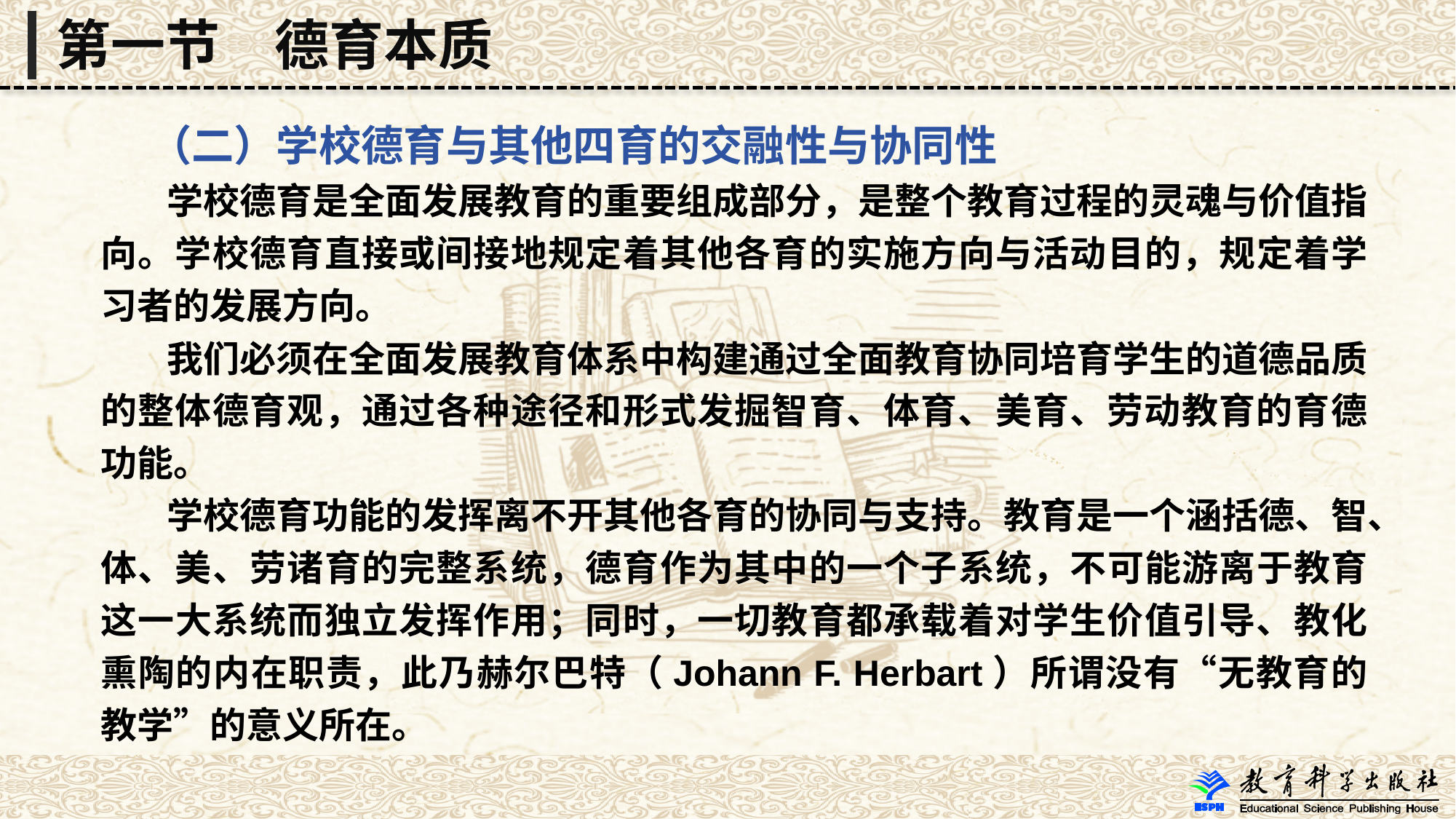

第一节　德育本质
    （二）学校德育与其他四育的交融性与协同性
       学校德育是全面发展教育的重要组成部分，是整个教育过程的灵魂与价值指向。学校德育直接或间接地规定着其他各育的实施方向与活动目的，规定着学习者的发展方向。
       我们必须在全面发展教育体系中构建通过全面教育协同培育学生的道德品质的整体德育观，通过各种途径和形式发掘智育、体育、美育、劳动教育的育德功能。
       学校德育功能的发挥离不开其他各育的协同与支持。教育是一个涵括德、智、体、美、劳诸育的完整系统，德育作为其中的一个子系统，不可能游离于教育这一大系统而独立发挥作用；同时，一切教育都承载着对学生价值引导、教化熏陶的内在职责，此乃赫尔巴特（Johann F. Herbart）所谓没有“无教育的教学”的意义所在。